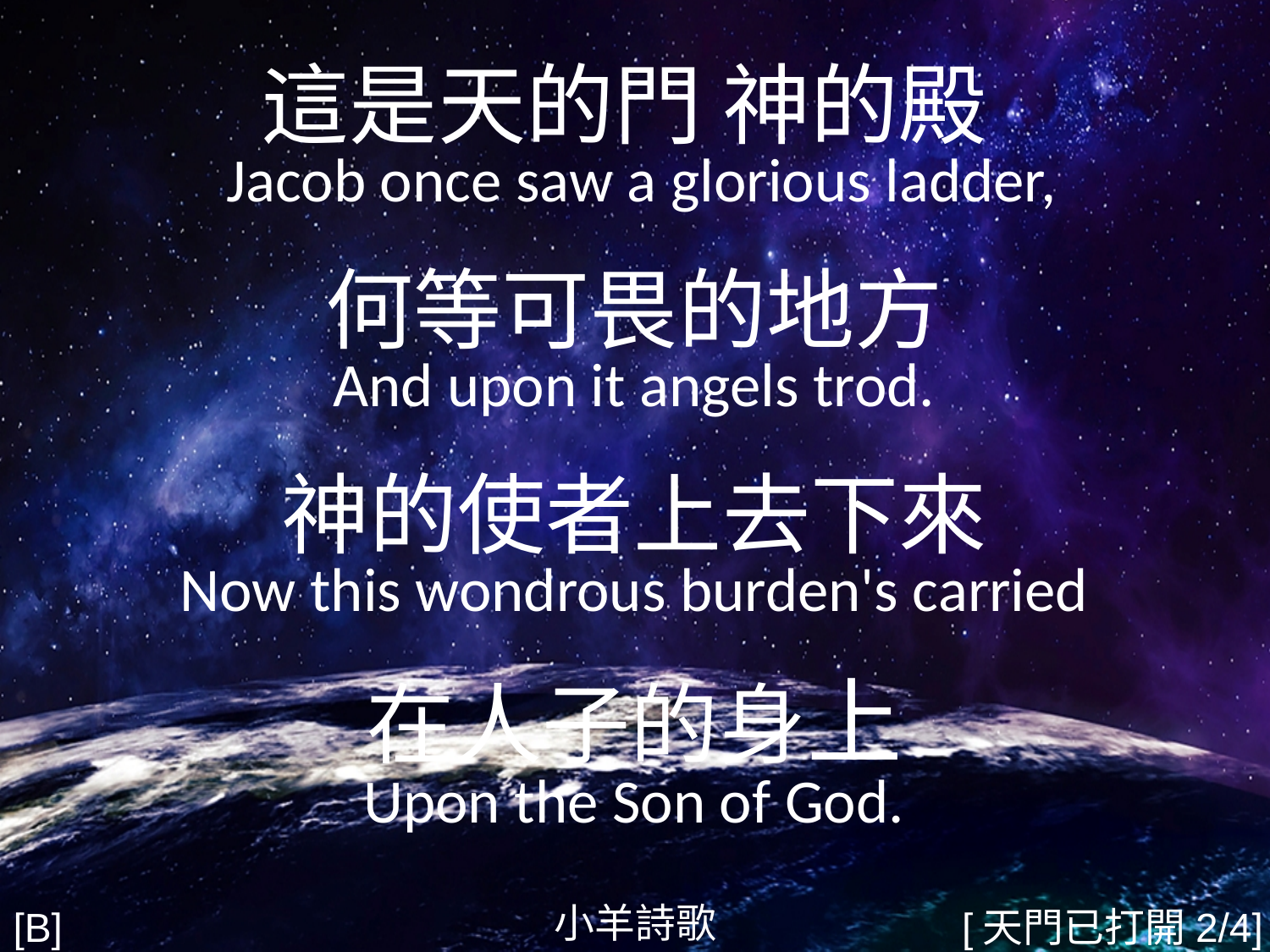

這是天的門 神的殿
 Jacob once saw a glorious ladder,

何等可畏的地方
And upon it angels trod.

神的使者上去下來
Now this wondrous burden's carried

在人子的身上
Upon the Son of God.
#

小羊詩歌
[B]
[天門已打開2/4]